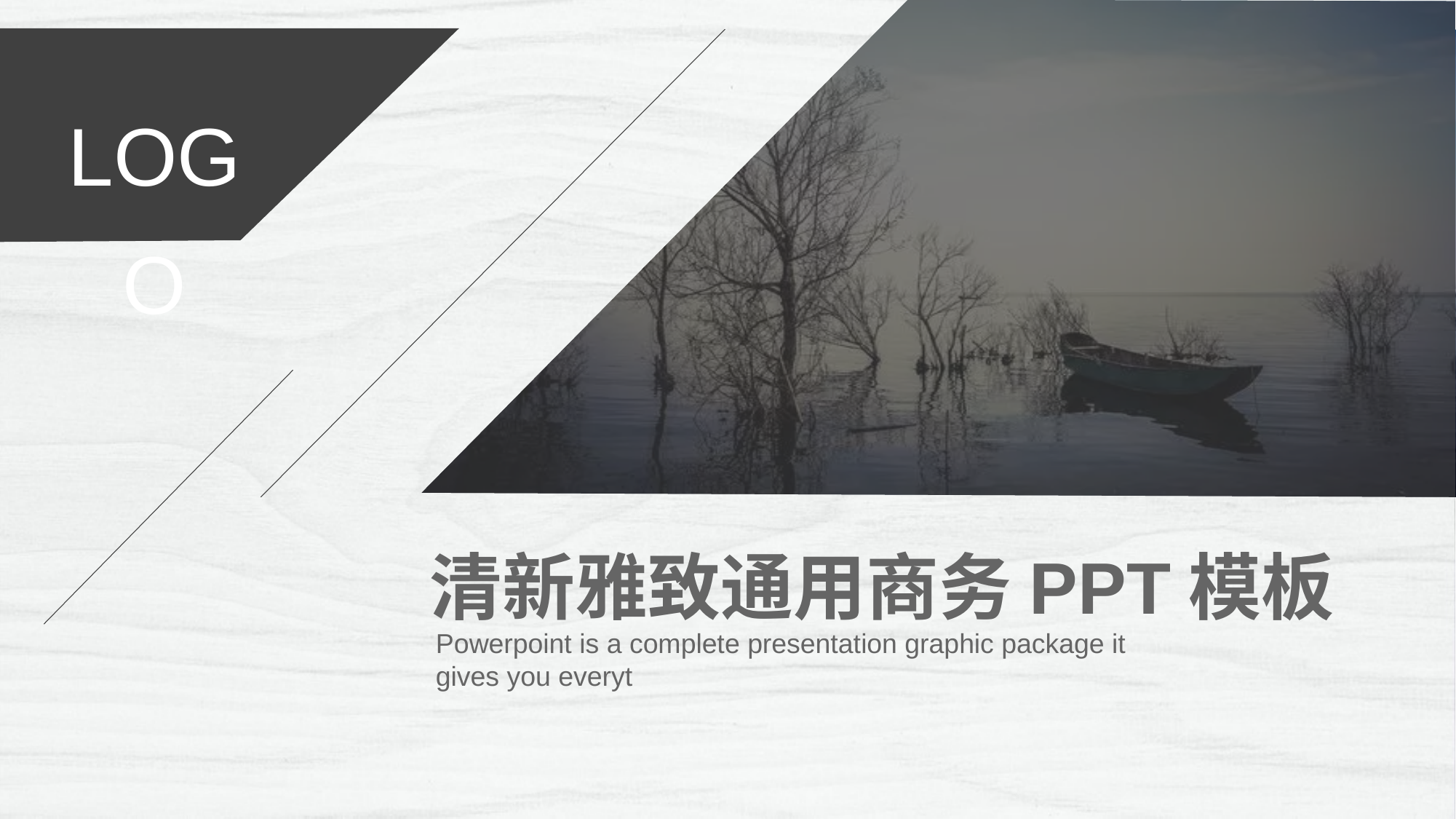

LOGO
清新雅致通用商务PPT模板
Powerpoint is a complete presentation graphic package it gives you everyt